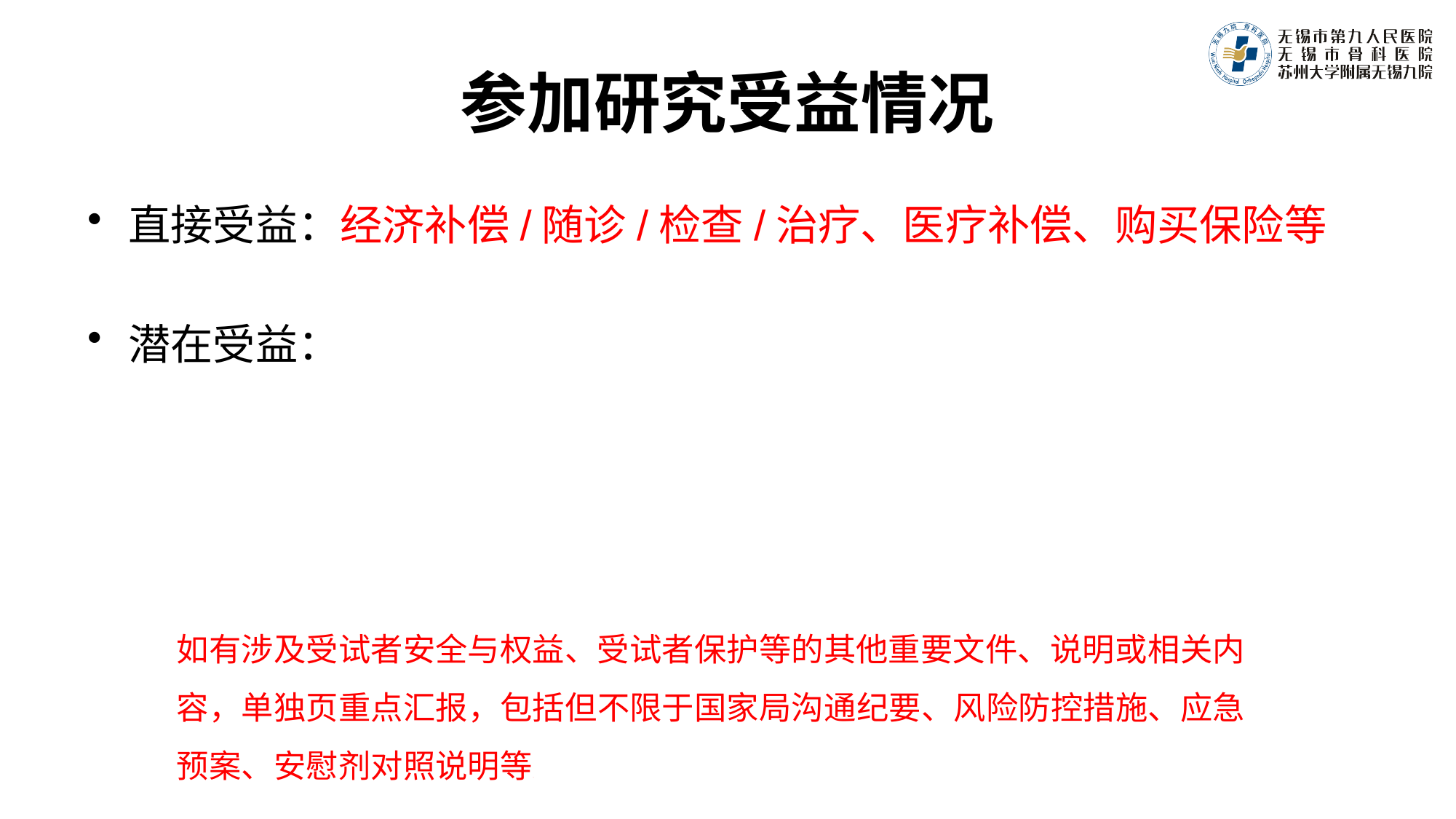

# 参加研究受益情况
直接受益：经济补偿/随诊/检查/治疗、医疗补偿、购买保险等

潜在受益：
如有涉及受试者安全与权益、受试者保护等的其他重要文件、说明或相关内容，单独页重点汇报，包括但不限于国家局沟通纪要、风险防控措施、应急预案、安慰剂对照说明等。